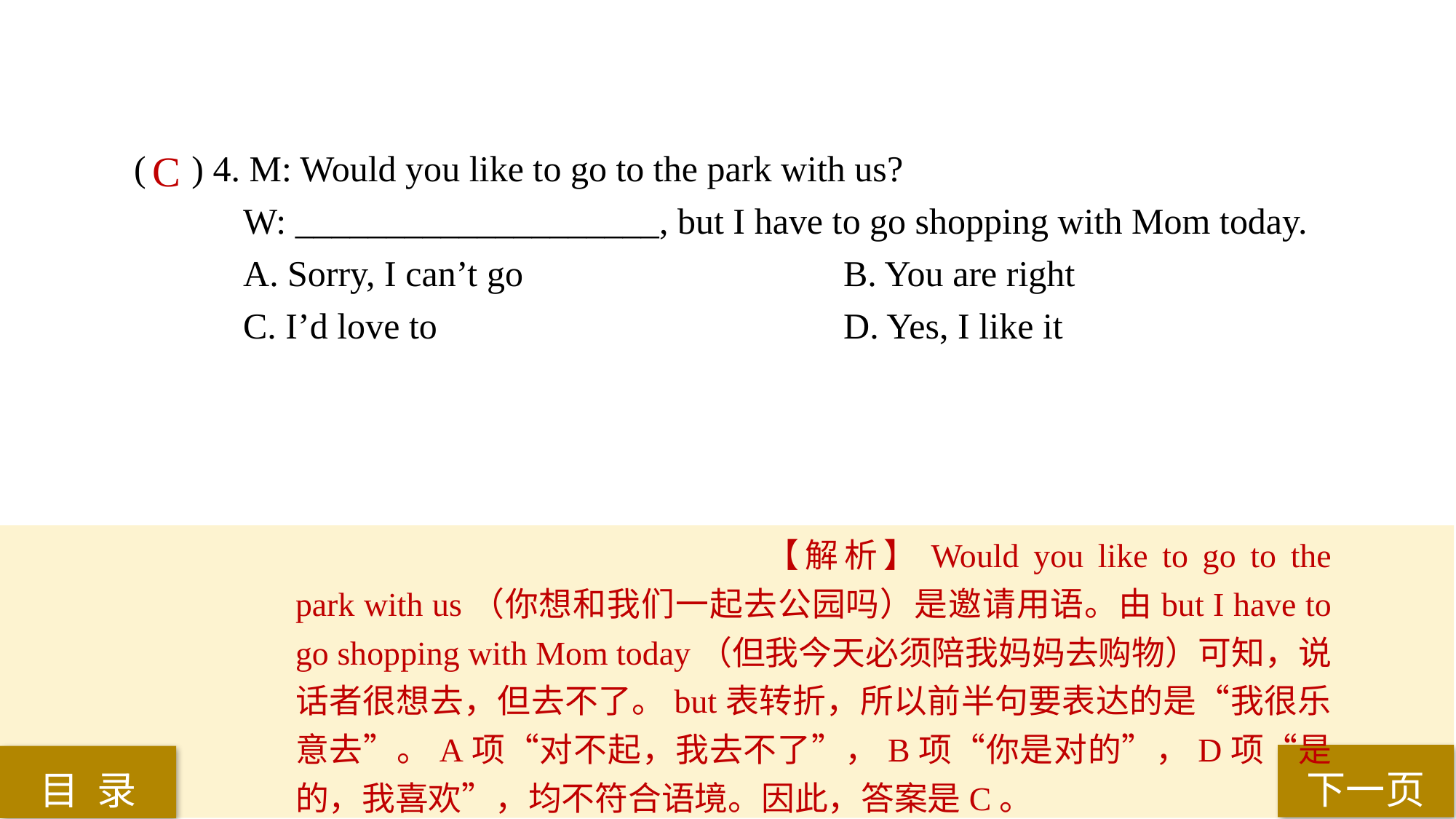

(     ) 4. M: Would you like to go to the park with us?
W: ____________________, but I have to go shopping with Mom today.
A. Sorry, I can’t go 			B. You are right
C. I’d love to 				D. Yes, I like it
C
【解析】Would you like to go to the park with us（你想和我们一起去公园吗）是邀请用语。由but I have to go shopping with Mom today（但我今天必须陪我妈妈去购物）可知，说话者很想去，但去不了。but表转折，所以前半句要表达的是“我很乐意去”。A项“对不起，我去不了”，B项“你是对的”，D项“是的，我喜欢”，均不符合语境。因此，答案是C。